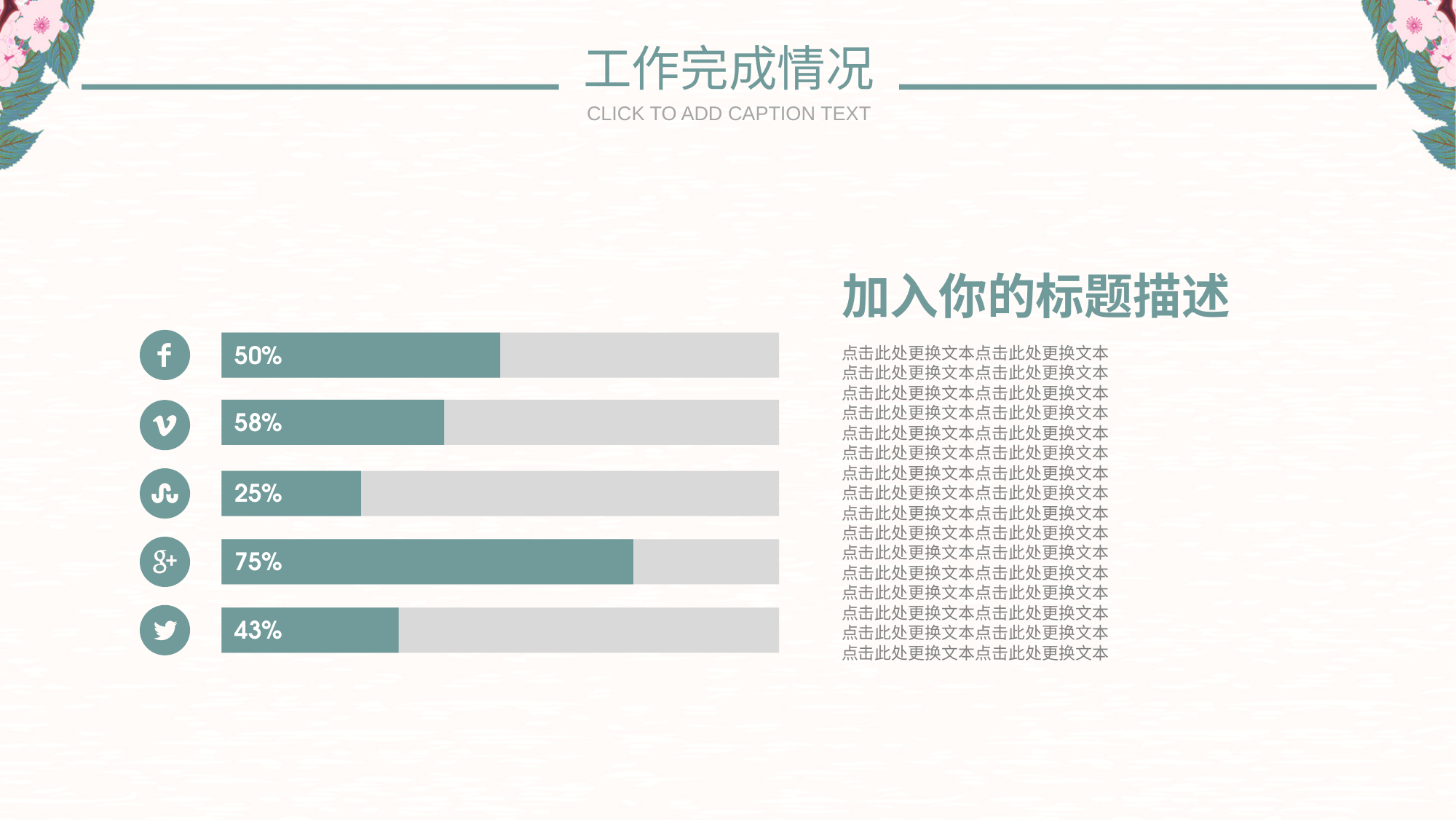

工作完成情况

CLICK TO ADD CAPTION TEXT
加入你的标题描述

50%

58%

25%

75%

43%
点击此处更换文本点击此处更换文本
点击此处更换文本点击此处更换文本
点击此处更换文本点击此处更换文本
点击此处更换文本点击此处更换文本
点击此处更换文本点击此处更换文本
点击此处更换文本点击此处更换文本
点击此处更换文本点击此处更换文本
点击此处更换文本点击此处更换文本
点击此处更换文本点击此处更换文本
点击此处更换文本点击此处更换文本
点击此处更换文本点击此处更换文本
点击此处更换文本点击此处更换文本
点击此处更换文本点击此处更换文本
点击此处更换文本点击此处更换文本
点击此处更换文本点击此处更换文本
点击此处更换文本点击此处更换文本